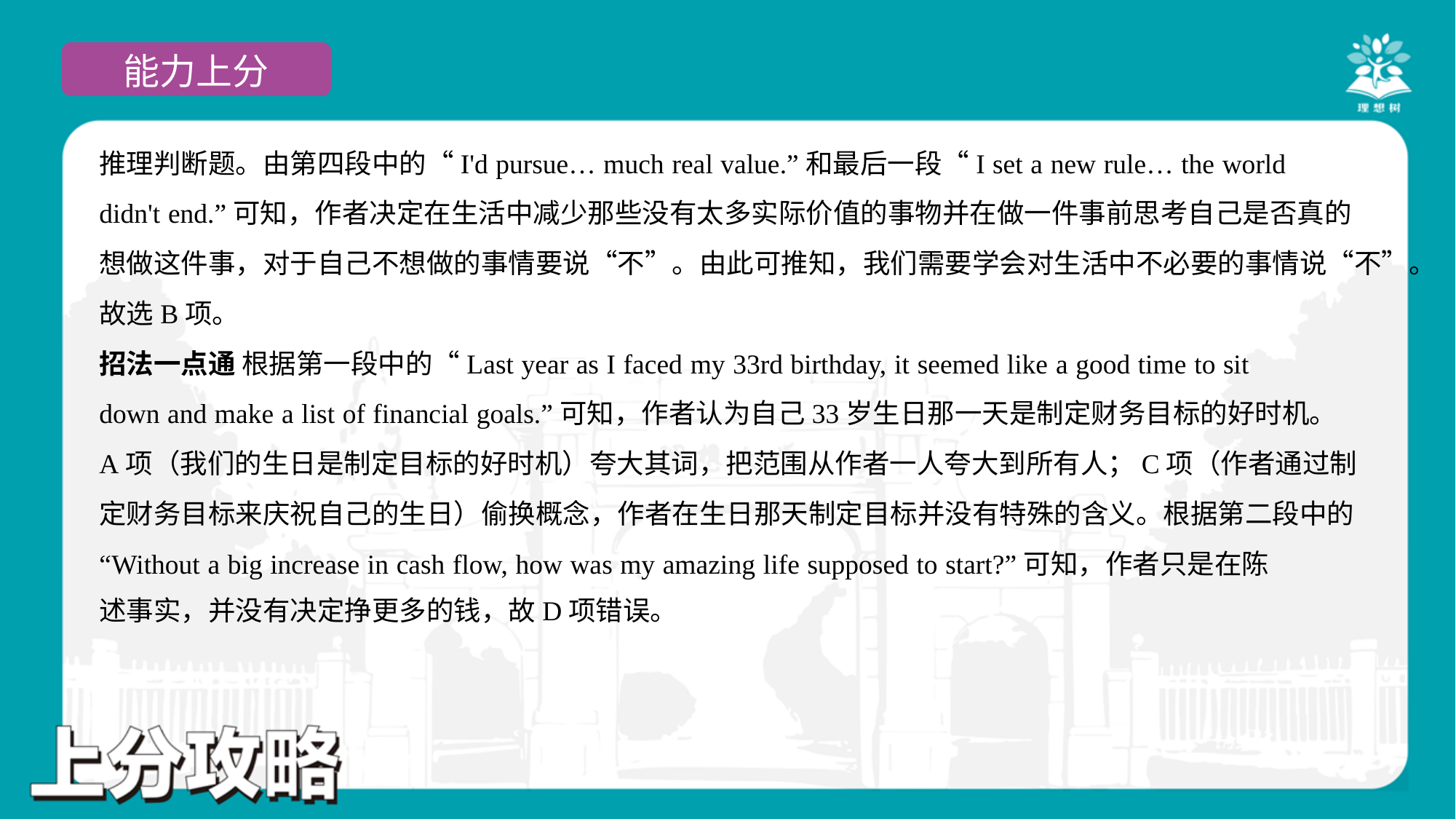

推理判断题。由第四段中的“I'd pursue… much real value.”和最后一段“I set a new rule… the world
didn't end.”可知，作者决定在生活中减少那些没有太多实际价值的事物并在做一件事前思考自己是否真的
想做这件事，对于自己不想做的事情要说“不”。由此可推知，我们需要学会对生活中不必要的事情说“不”。
故选B项。
招法一点通 根据第一段中的“Last year as I faced my 33rd birthday, it seemed like a good time to sit
down and make a list of financial goals.”可知，作者认为自己33岁生日那一天是制定财务目标的好时机。
A项（我们的生日是制定目标的好时机）夸大其词，把范围从作者一人夸大到所有人；C项（作者通过制
定财务目标来庆祝自己的生日）偷换概念，作者在生日那天制定目标并没有特殊的含义。根据第二段中的
“Without a big increase in cash flow, how was my amazing life supposed to start?”可知，作者只是在陈
述事实，并没有决定挣更多的钱，故D项错误。